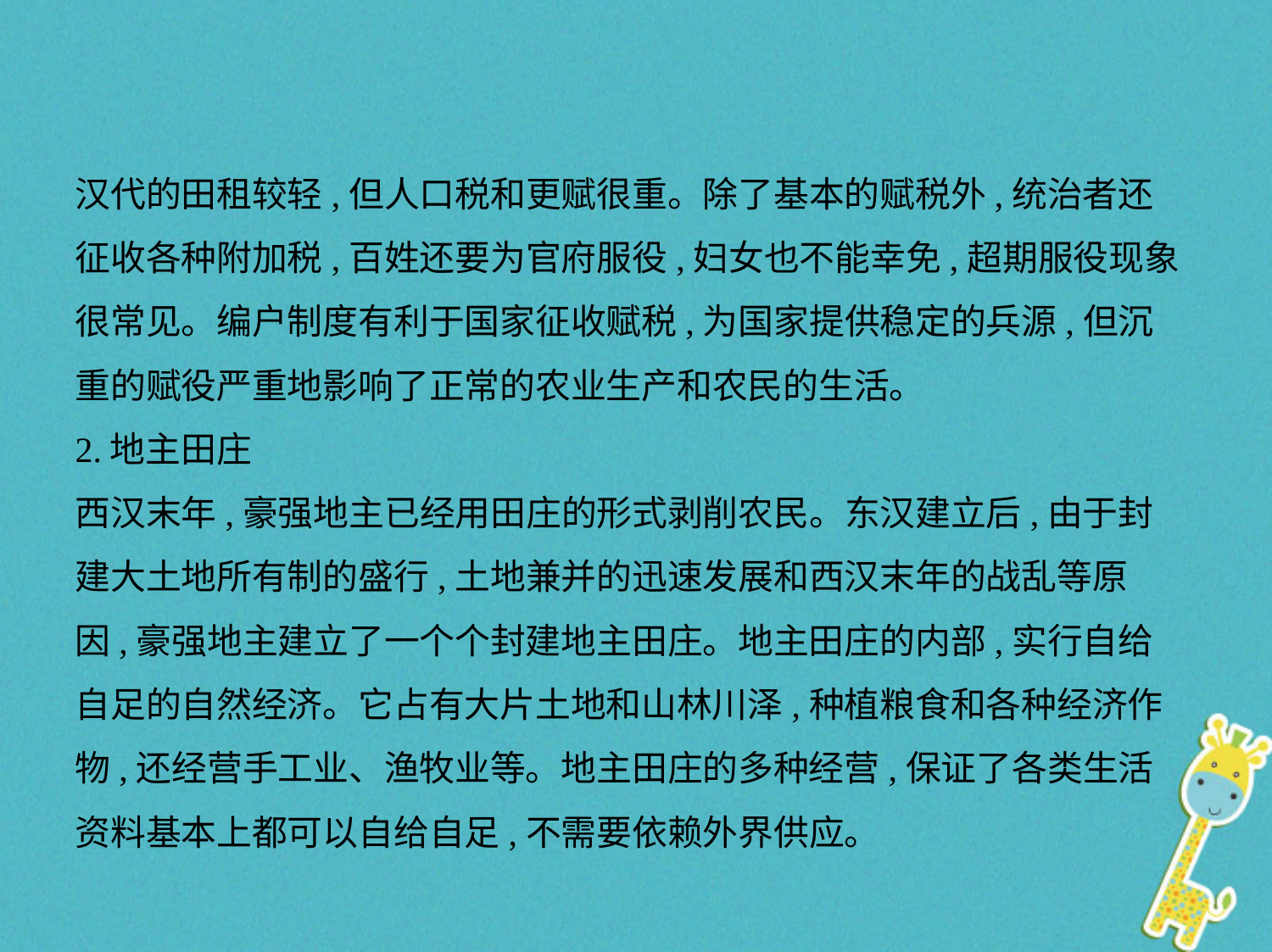

汉代的田租较轻,但人口税和更赋很重。除了基本的赋税外,统治者还
征收各种附加税,百姓还要为官府服役,妇女也不能幸免,超期服役现象
很常见。编户制度有利于国家征收赋税,为国家提供稳定的兵源,但沉
重的赋役严重地影响了正常的农业生产和农民的生活。
2.地主田庄
西汉末年,豪强地主已经用田庄的形式剥削农民。东汉建立后,由于封
建大土地所有制的盛行,土地兼并的迅速发展和西汉末年的战乱等原
因,豪强地主建立了一个个封建地主田庄。地主田庄的内部,实行自给
自足的自然经济。它占有大片土地和山林川泽,种植粮食和各种经济作
物,还经营手工业、渔牧业等。地主田庄的多种经营,保证了各类生活
资料基本上都可以自给自足,不需要依赖外界供应。